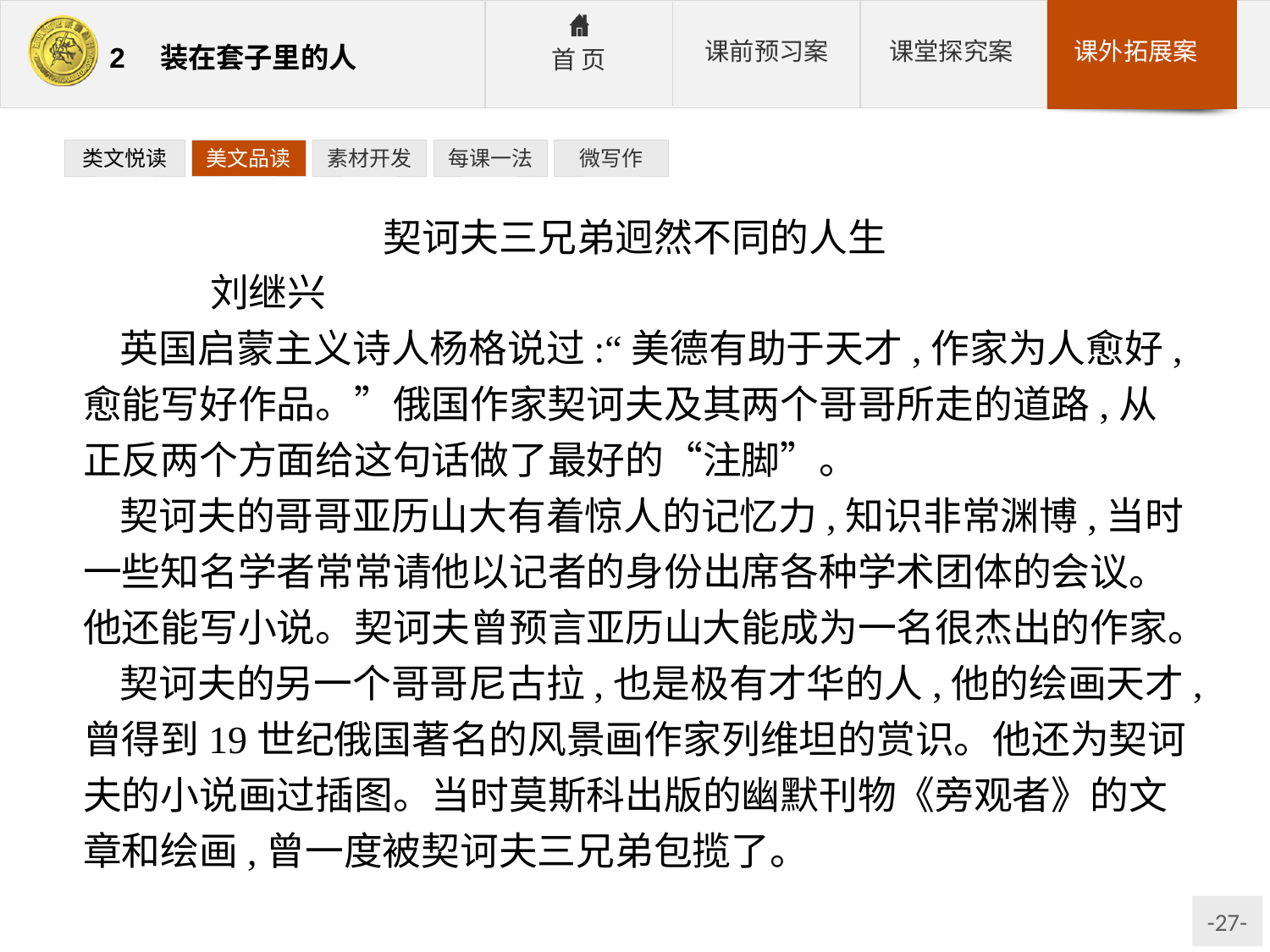

类文悦读
美文品读
素材开发
每课一法
微写作
契诃夫三兄弟迥然不同的人生
	刘继兴
英国启蒙主义诗人杨格说过:“美德有助于天才,作家为人愈好,愈能写好作品。”俄国作家契诃夫及其两个哥哥所走的道路,从正反两个方面给这句话做了最好的“注脚”。
契诃夫的哥哥亚历山大有着惊人的记忆力,知识非常渊博,当时一些知名学者常常请他以记者的身份出席各种学术团体的会议。他还能写小说。契诃夫曾预言亚历山大能成为一名很杰出的作家。
契诃夫的另一个哥哥尼古拉,也是极有才华的人,他的绘画天才,曾得到19世纪俄国著名的风景画作家列维坦的赏识。他还为契诃夫的小说画过插图。当时莫斯科出版的幽默刊物《旁观者》的文章和绘画,曾一度被契诃夫三兄弟包揽了。